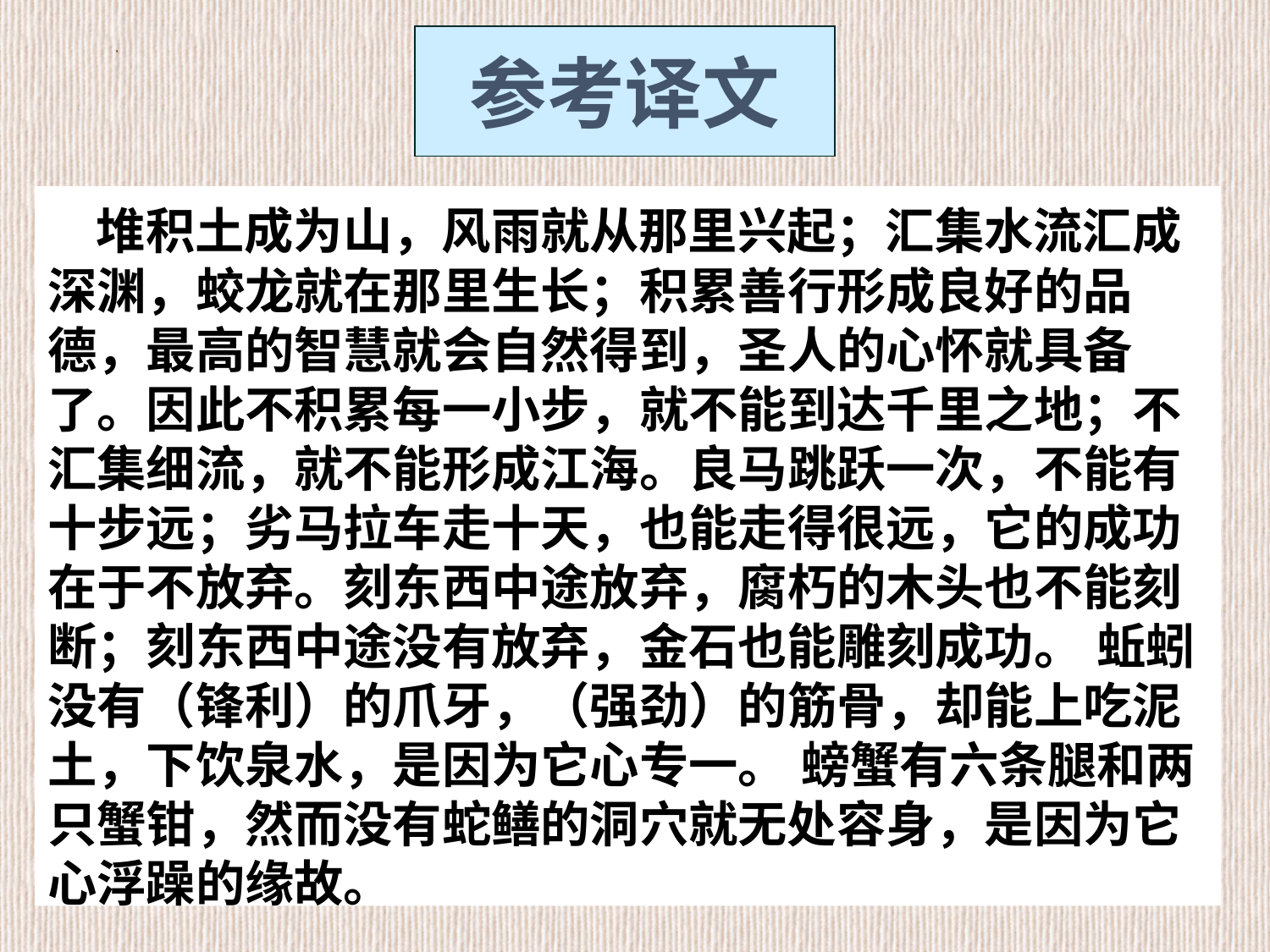

参考译文
   堆积土成为山，风雨就从那里兴起；汇集水流汇成深渊，蛟龙就在那里生长；积累善行形成良好的品德，最高的智慧就会自然得到，圣人的心怀就具备了。因此不积累每一小步，就不能到达千里之地；不汇集细流，就不能形成江海。良马跳跃一次，不能有十步远；劣马拉车走十天，也能走得很远，它的成功在于不放弃。刻东西中途放弃，腐朽的木头也不能刻断；刻东西中途没有放弃，金石也能雕刻成功。 蚯蚓没有（锋利）的爪牙，（强劲）的筋骨，却能上吃泥土，下饮泉水，是因为它心专一。 螃蟹有六条腿和两只蟹钳，然而没有蛇鳝的洞穴就无处容身，是因为它心浮躁的缘故。